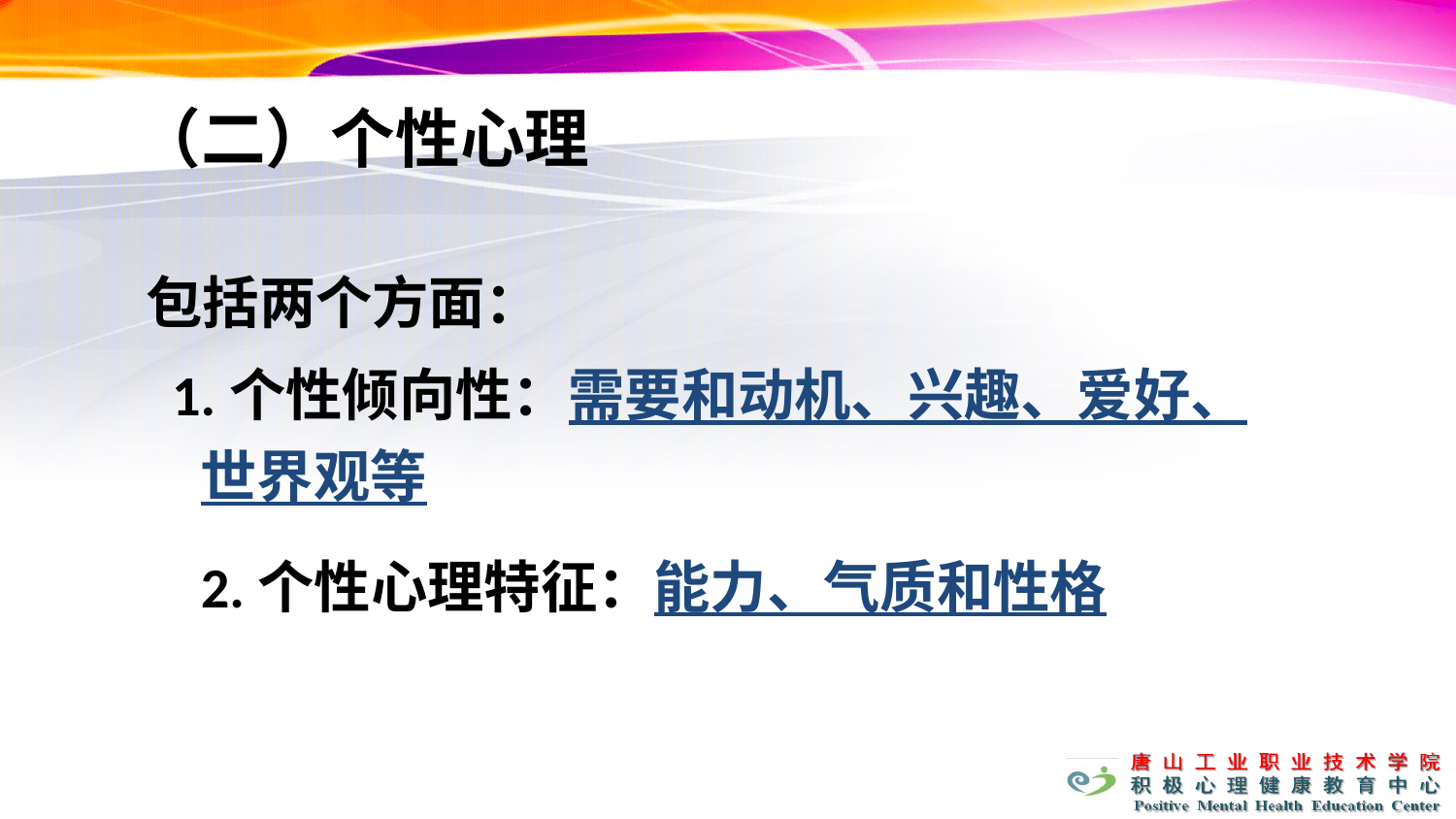

（二）个性心理
包括两个方面：
  1.个性倾向性：需要和动机、兴趣、爱好、世界观等
2.个性心理特征：能力、气质和性格